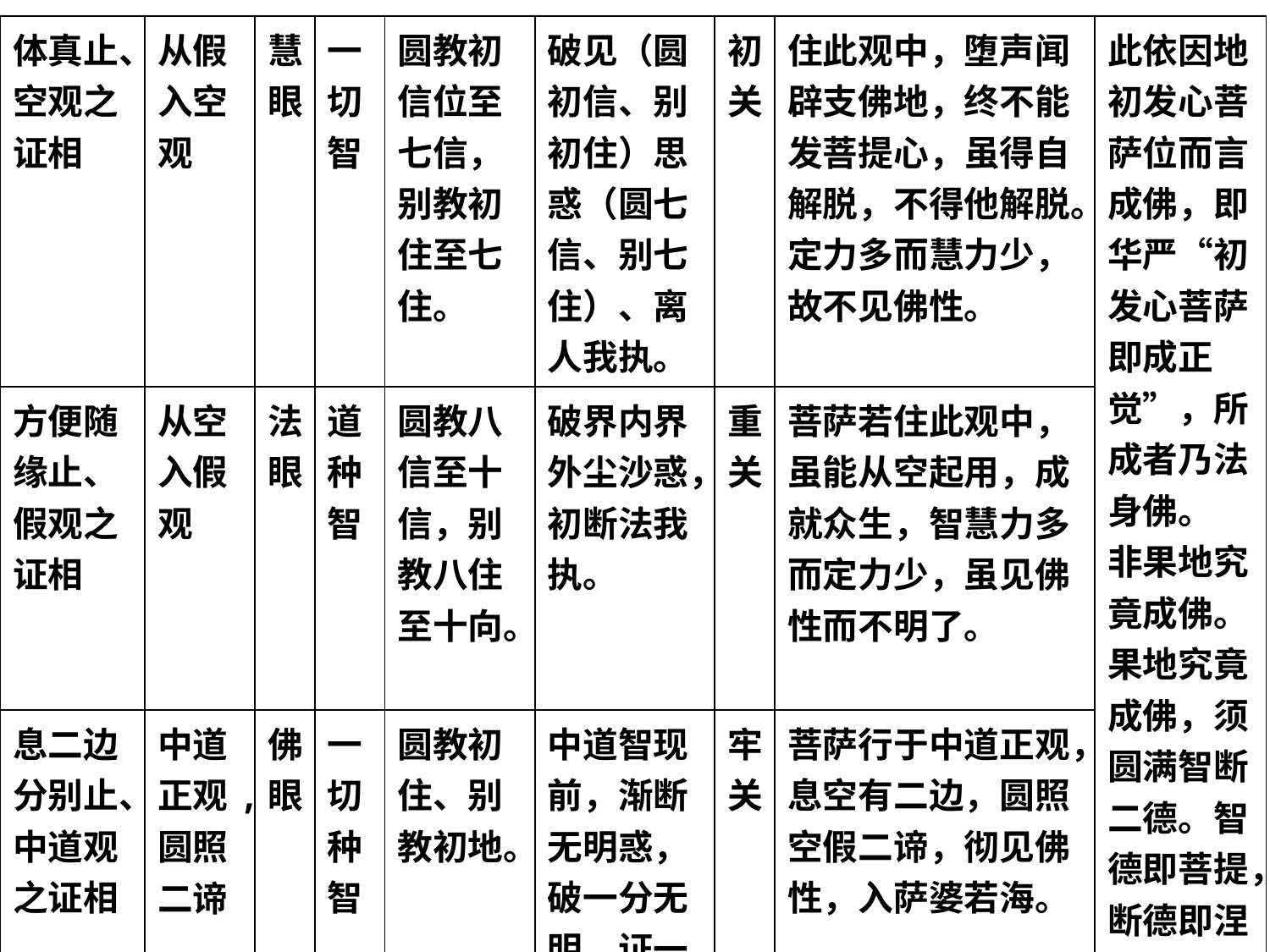

| 体真止、 空观之证相 | 从假入空观 | 慧眼 | 一切智 | 圆教初信位至七信，别教初住至七住。 | 破见（圆初信、别初住）思惑（圆七信、别七住）、离人我执。 | 初关 | 住此观中，堕声闻辟支佛地，终不能发菩提心，虽得自解脱，不得他解脱。定力多而慧力少，故不见佛性。 | 此依因地初发心菩萨位而言成佛，即华严“初发心菩萨即成正觉”，所成者乃法身佛。 非果地究竟成佛。果地究竟成佛，须圆满智断二德。智德即菩提，断德即涅槃。 |
| --- | --- | --- | --- | --- | --- | --- | --- | --- |
| 方便随缘止、 假观之证相 | 从空入假观 | 法眼 | 道种智 | 圆教八信至十信，别教八住至十向。 | 破界内界外尘沙惑，初断法我执。 | 重关 | 菩萨若住此观中，虽能从空起用，成就众生，智慧力多而定力少，虽见佛性而不明了。 |  |
| 息二边分别止、 中道观之证相 | 中道正观,圆照二谛 | 佛眼 | 一切种智 | 圆教初住、别教初地。 | 中道智现前，渐断无明惑，破一分无明，证一分法身。 | 牢关 | 菩萨行于中道正观，息空有二边，圆照空假二谛，彻见佛性，入萨婆若海。 |  |